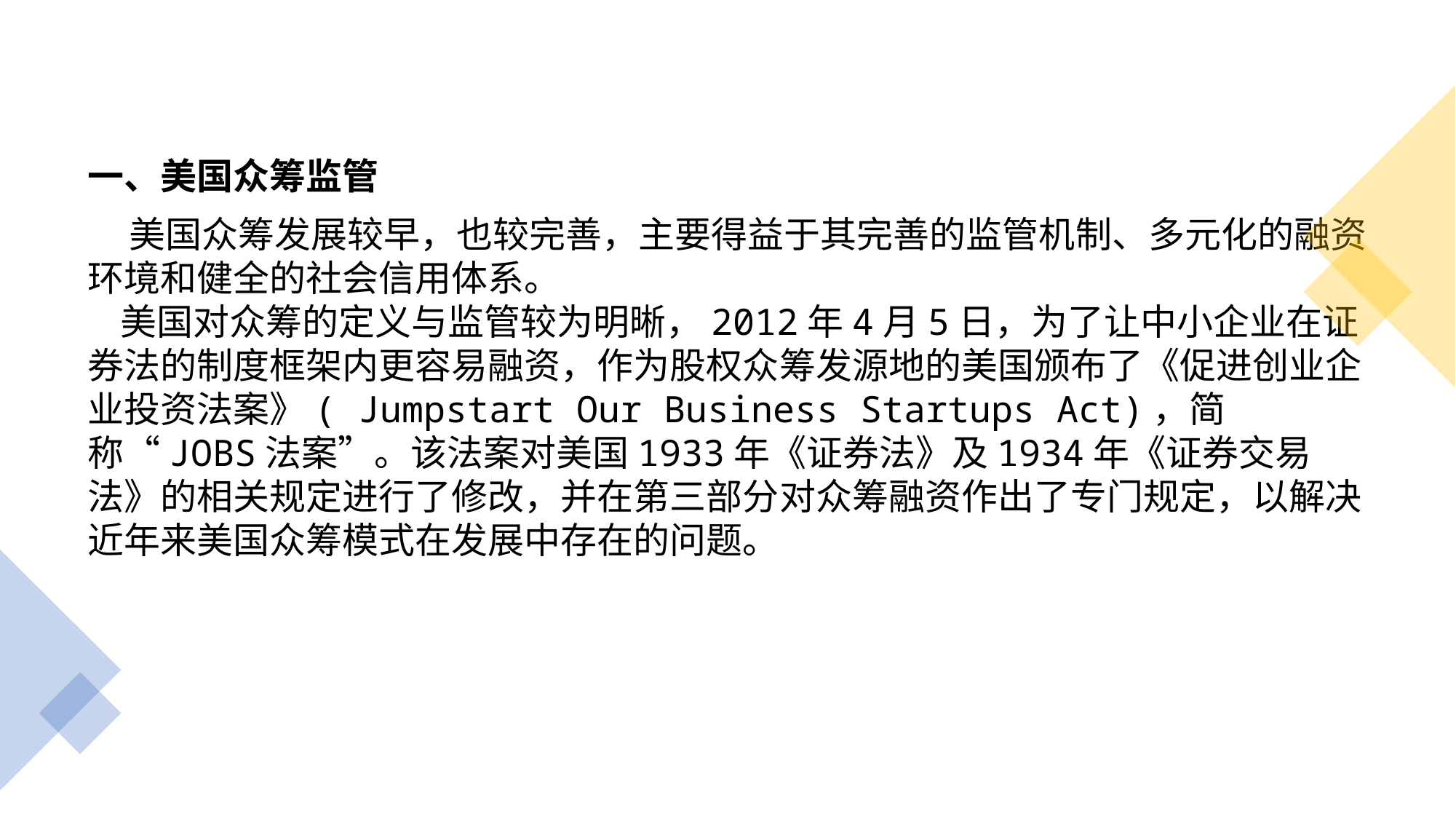

#
一、美国众筹监管
    美国众筹发展较早，也较完善，主要得益于其完善的监管机制、多元化的融资环境和健全的社会信用体系。
    美国对众筹的定义与监管较为明晰，2012年4月5日，为了让中小企业在证券法的制度框架内更容易融资，作为股权众筹发源地的美国颁布了《促进创业企业投资法案》( Jumpstart Our Business Startups Act)，简称“JOBS法案”。该法案对美国1933年《证券法》及1934年《证券交易法》的相关规定进行了修改，并在第三部分对众筹融资作出了专门规定，以解决近年来美国众筹模式在发展中存在的问题。